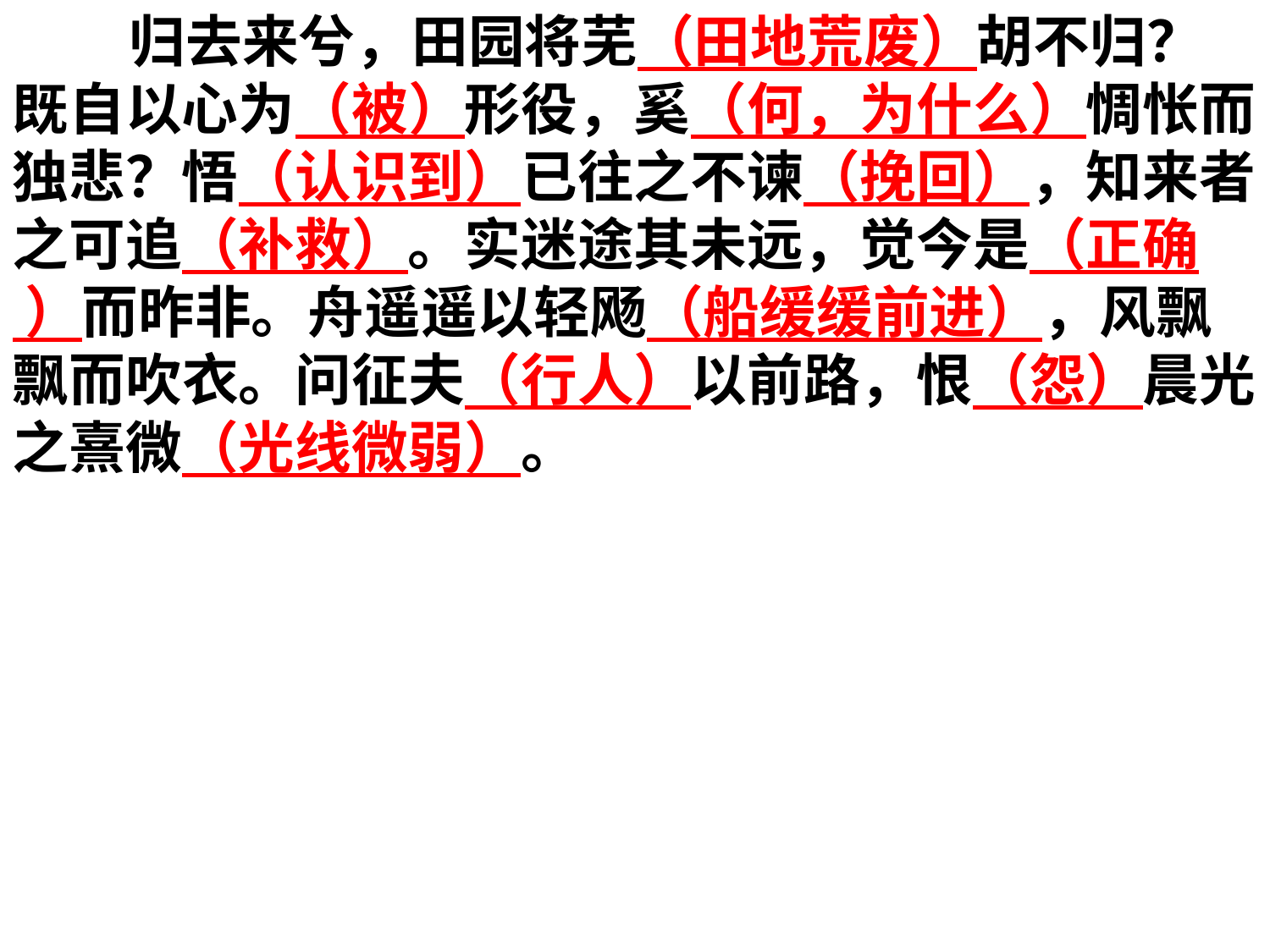

归去来兮，田园将芜（田地荒废）胡不归？既自以心为（被）形役，奚（何，为什么）惆怅而独悲？悟（认识到）已往之不谏（挽回），知来者之可追（补救）。实迷途其未远，觉今是（正确 ）而昨非。舟遥遥以轻飏（船缓缓前进），风飘飘而吹衣。问征夫（行人）以前路，恨（怨）晨光之熹微（光线微弱）。